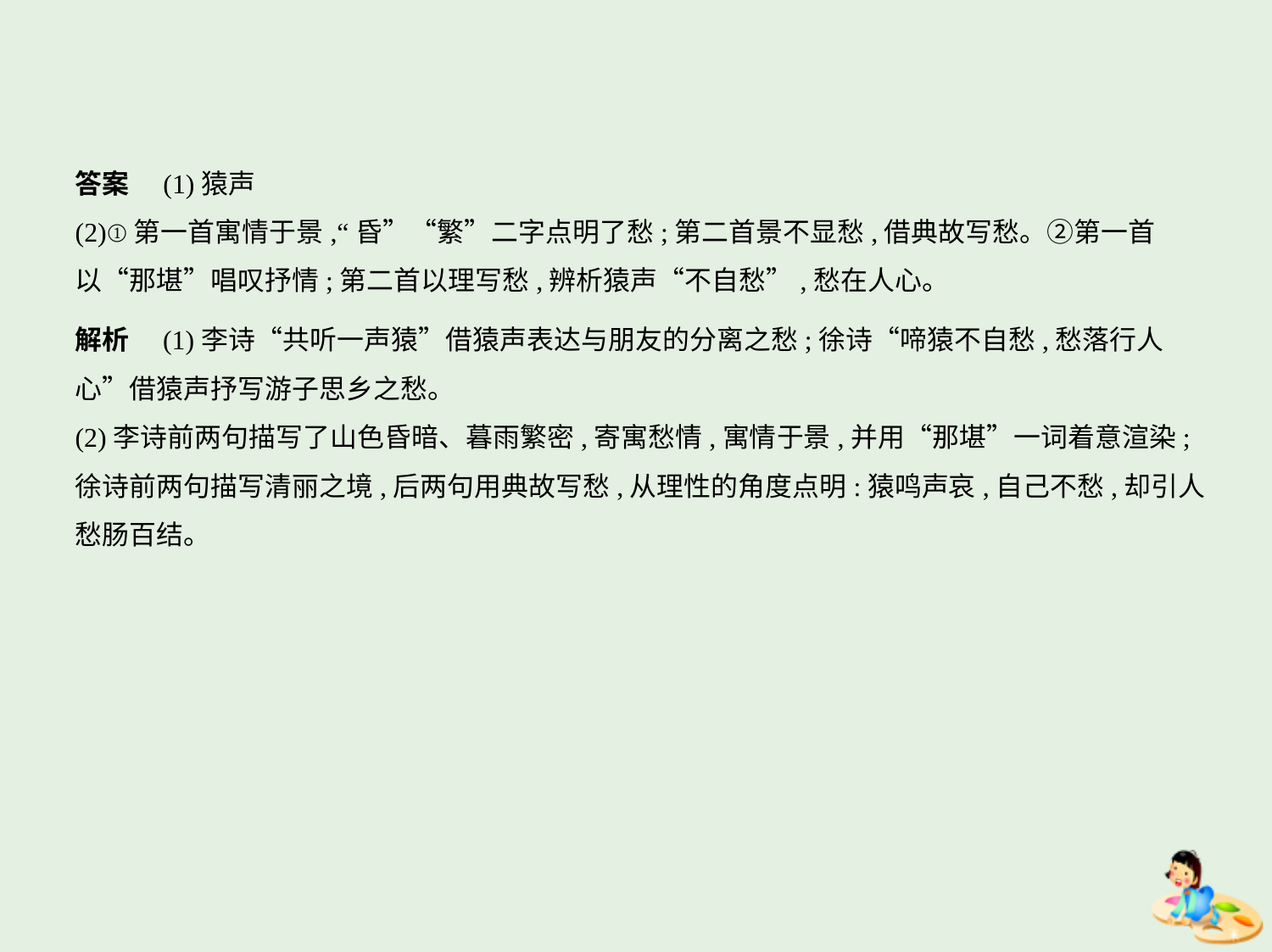

答案　(1)猿声
(2)①第一首寓情于景,“昏”“繁”二字点明了愁;第二首景不显愁,借典故写愁。②第一首
以“那堪”唱叹抒情;第二首以理写愁,辨析猿声“不自愁”,愁在人心。
解析　(1)李诗“共听一声猿”借猿声表达与朋友的分离之愁;徐诗“啼猿不自愁,愁落行人
心”借猿声抒写游子思乡之愁。
(2)李诗前两句描写了山色昏暗、暮雨繁密,寄寓愁情,寓情于景,并用“那堪”一词着意渲染;
徐诗前两句描写清丽之境,后两句用典故写愁,从理性的角度点明:猿鸣声哀,自己不愁,却引人
愁肠百结。